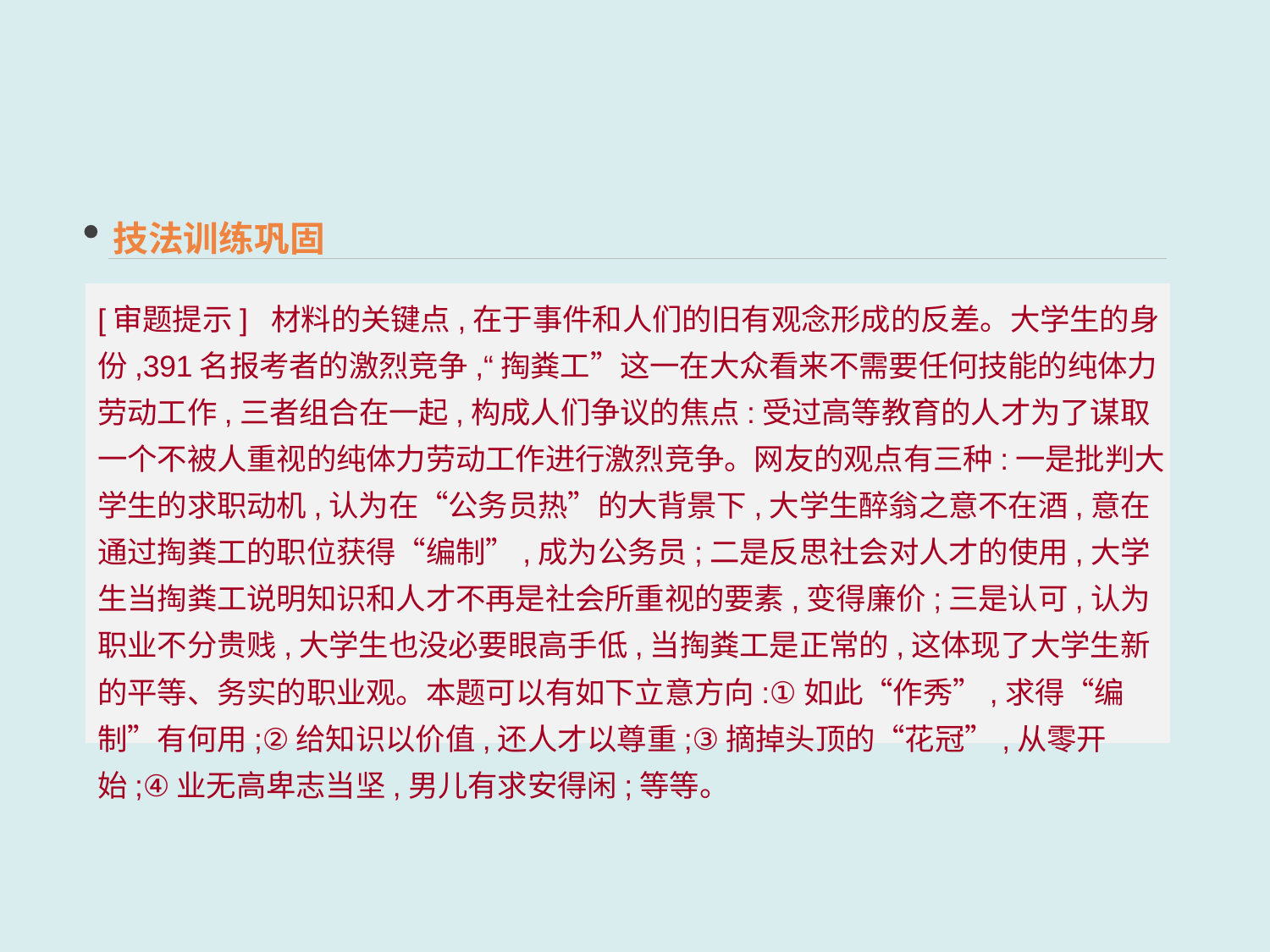

技法训练巩固

[审题提示]  材料的关键点,在于事件和人们的旧有观念形成的反差。大学生的身份,391名报考者的激烈竞争,“掏粪工”这一在大众看来不需要任何技能的纯体力劳动工作,三者组合在一起,构成人们争议的焦点:受过高等教育的人才为了谋取一个不被人重视的纯体力劳动工作进行激烈竞争。网友的观点有三种:一是批判大学生的求职动机,认为在“公务员热”的大背景下,大学生醉翁之意不在酒,意在通过掏粪工的职位获得“编制”,成为公务员;二是反思社会对人才的使用,大学生当掏粪工说明知识和人才不再是社会所重视的要素,变得廉价;三是认可,认为职业不分贵贱,大学生也没必要眼高手低,当掏粪工是正常的,这体现了大学生新的平等、务实的职业观。本题可以有如下立意方向:①如此“作秀”,求得“编制”有何用;②给知识以价值,还人才以尊重;③摘掉头顶的“花冠”,从零开始;④业无高卑志当坚,男儿有求安得闲;等等。